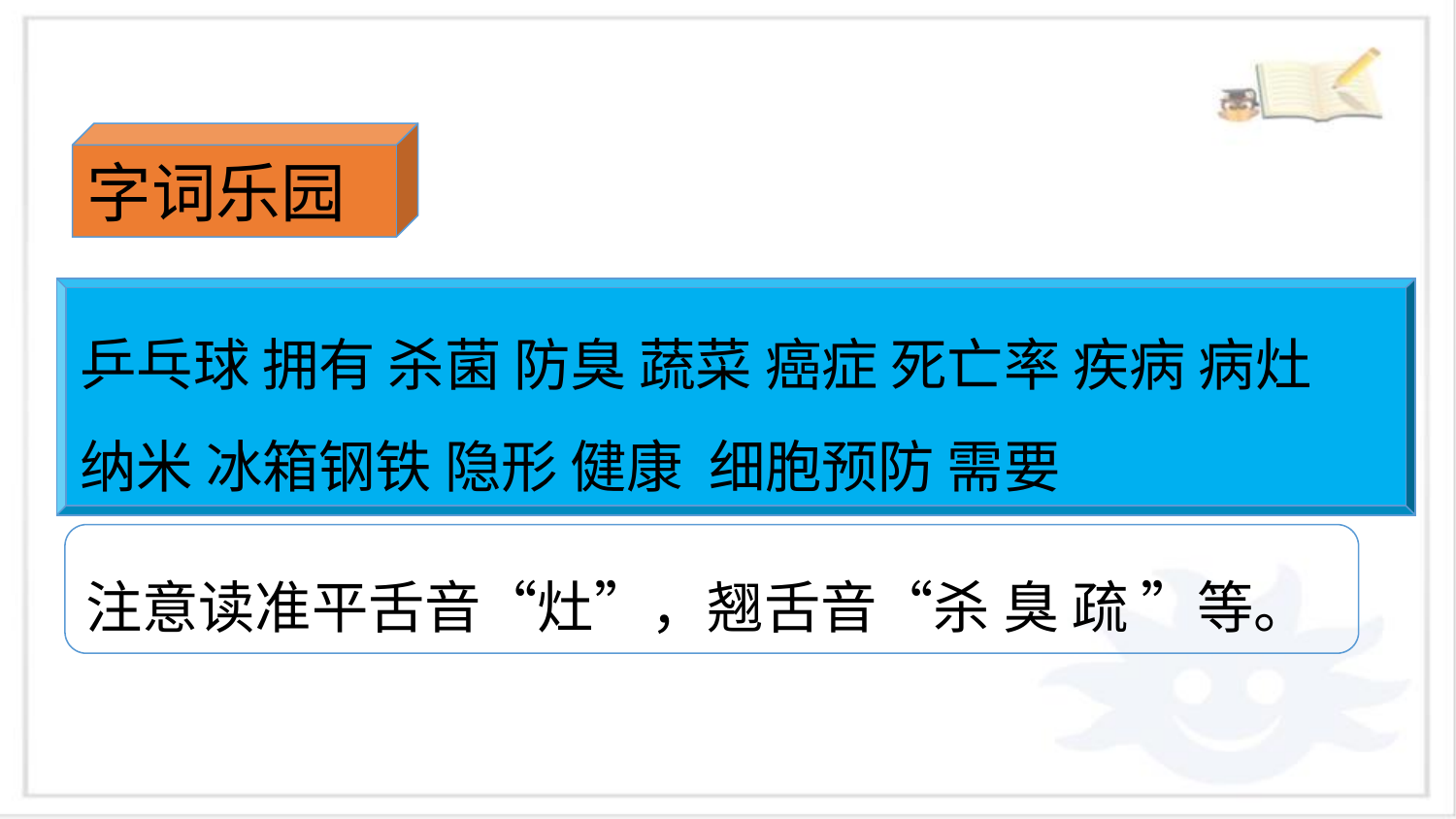

字词乐园
乒乓球 拥有 杀菌 防臭 蔬菜 癌症 死亡率 疾病 病灶
纳米 冰箱钢铁 隐形 健康  细胞预防 需要
注意读准平舌音“灶”，翘舌音“杀 臭 疏 ”等。